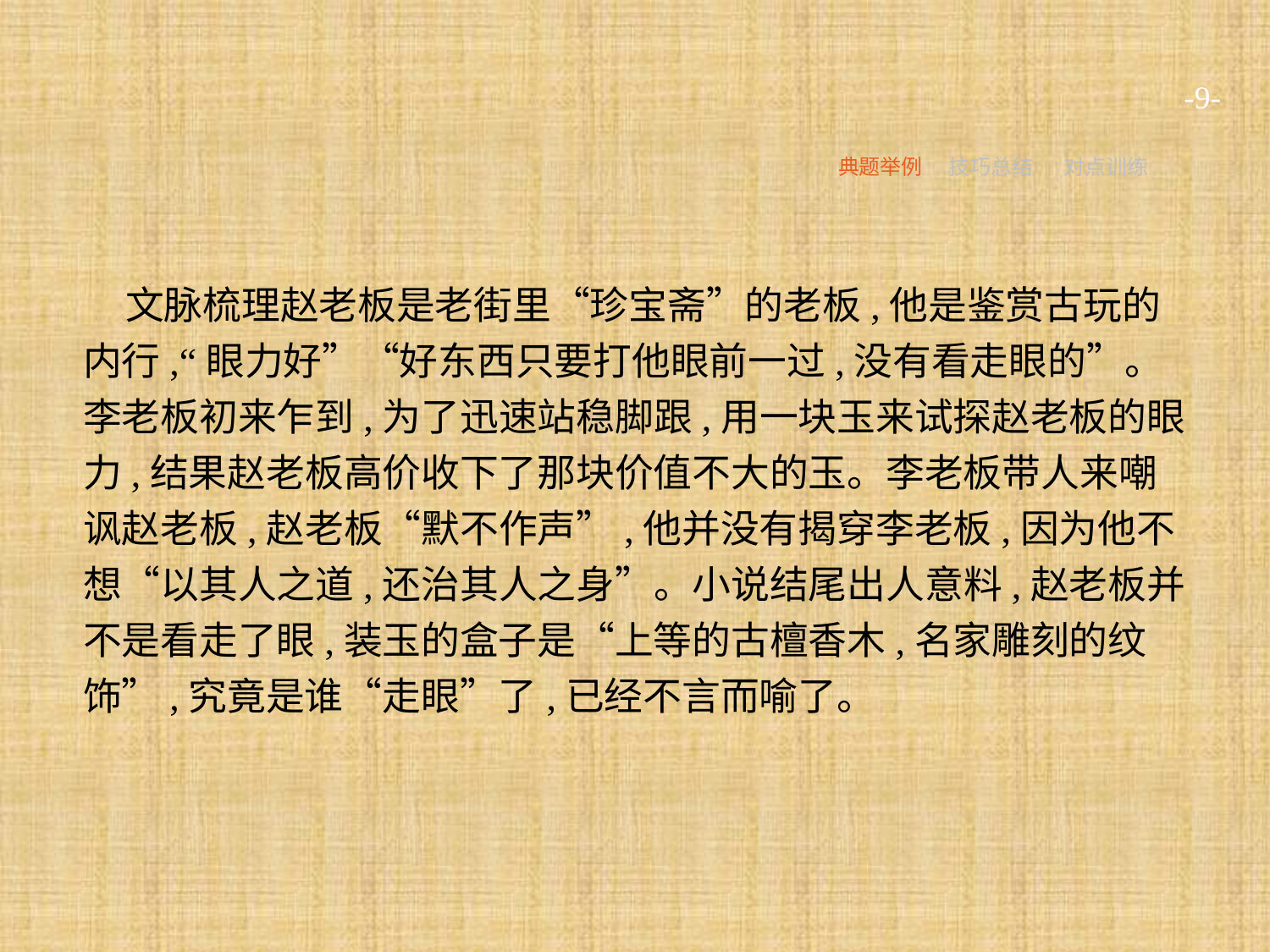

-9-
典题举例
技巧总结
对点训练
文脉梳理赵老板是老街里“珍宝斋”的老板,他是鉴赏古玩的内行,“眼力好”“好东西只要打他眼前一过,没有看走眼的”。李老板初来乍到,为了迅速站稳脚跟,用一块玉来试探赵老板的眼力,结果赵老板高价收下了那块价值不大的玉。李老板带人来嘲讽赵老板,赵老板“默不作声”,他并没有揭穿李老板,因为他不想“以其人之道,还治其人之身”。小说结尾出人意料,赵老板并不是看走了眼,装玉的盒子是“上等的古檀香木,名家雕刻的纹饰”,究竟是谁“走眼”了,已经不言而喻了。